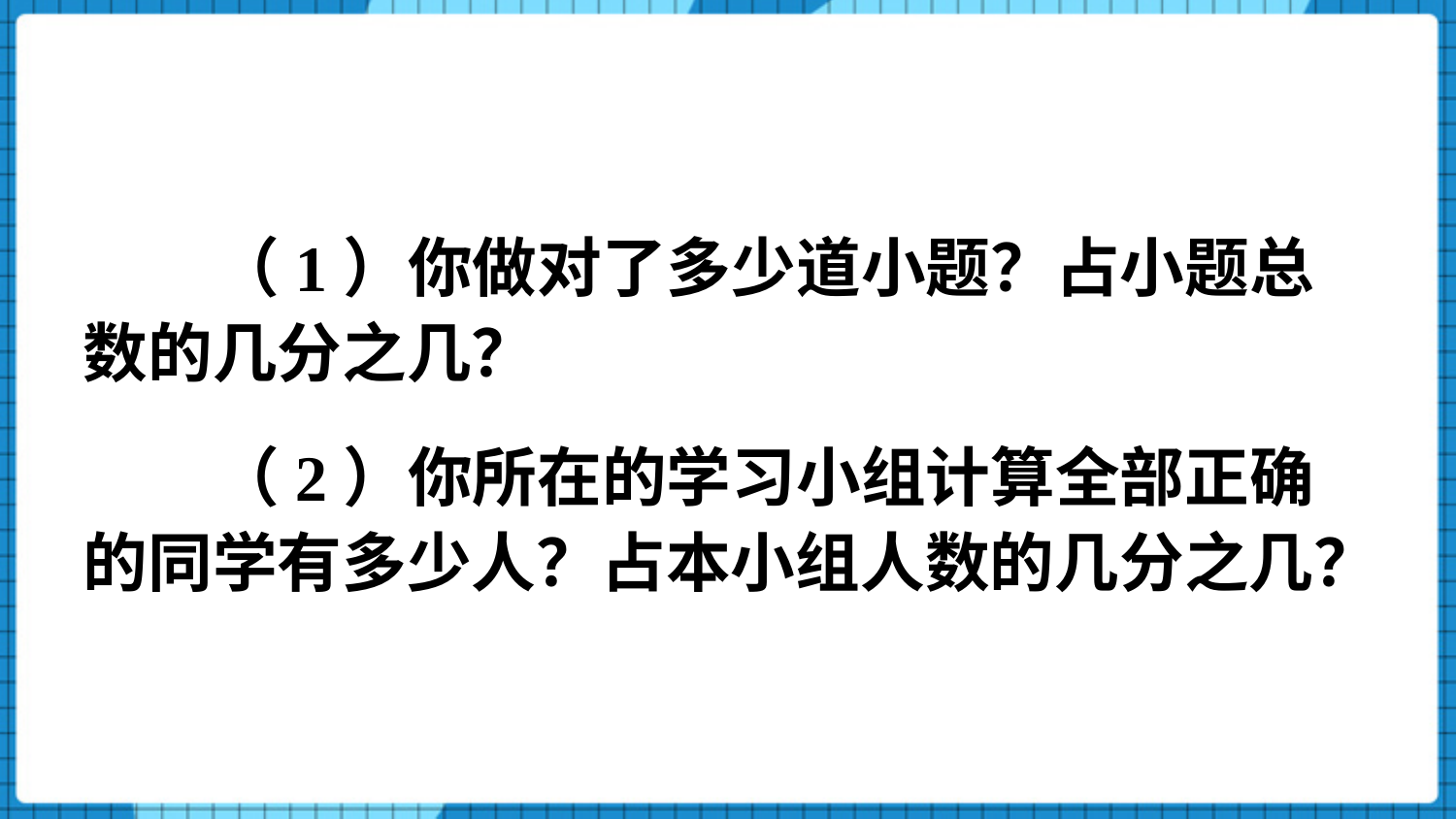

（1）你做对了多少道小题？占小题总数的几分之几？
（2）你所在的学习小组计算全部正确的同学有多少人？占本小组人数的几分之几？